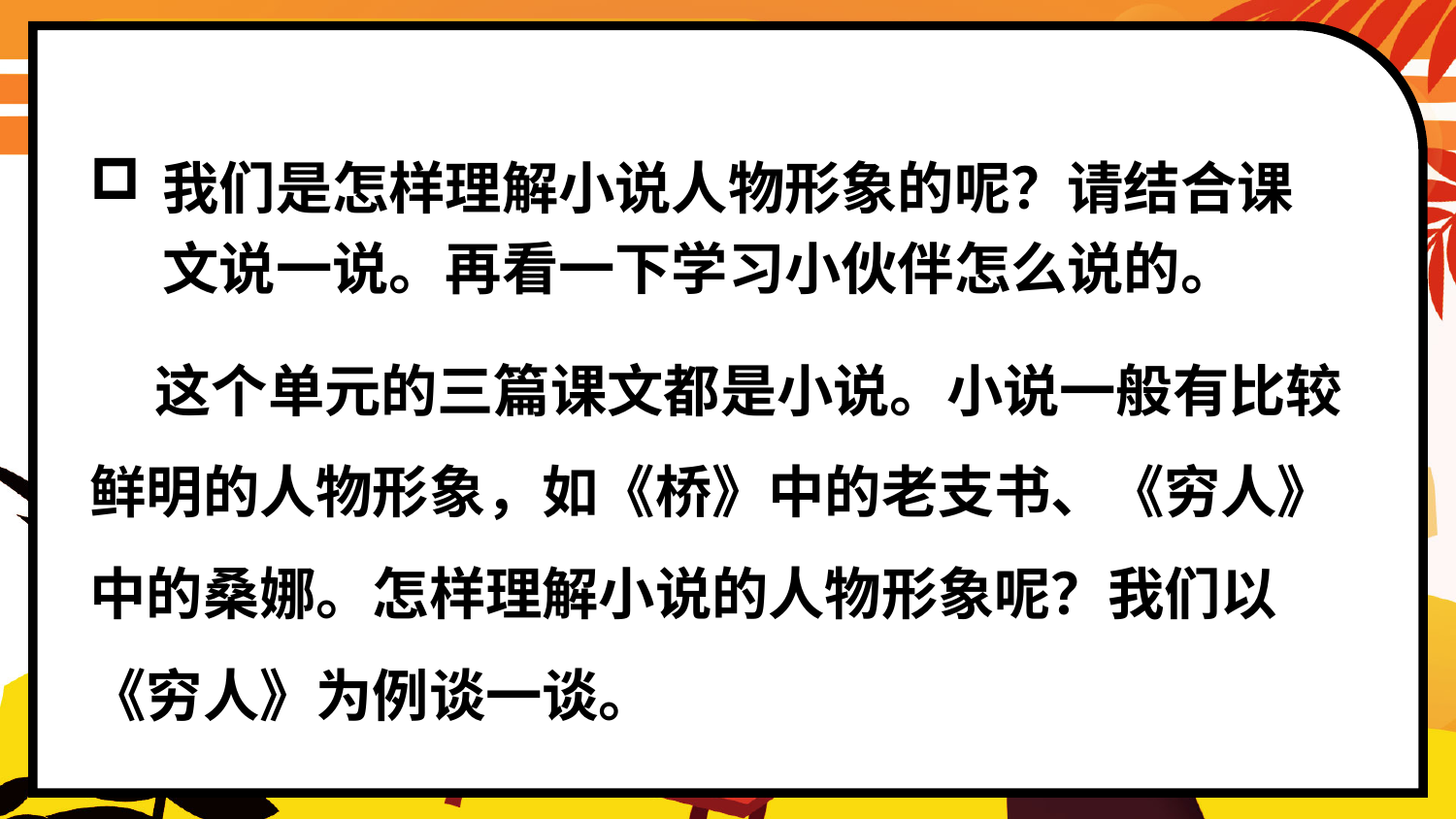

我们是怎样理解小说人物形象的呢？请结合课文说一说。再看一下学习小伙伴怎么说的。
    这个单元的三篇课文都是小说。小说一般有比较鲜明的人物形象，如《桥》中的老支书、《穷人》中的桑娜。怎样理解小说的人物形象呢？我们以《穷人》为例谈一谈。